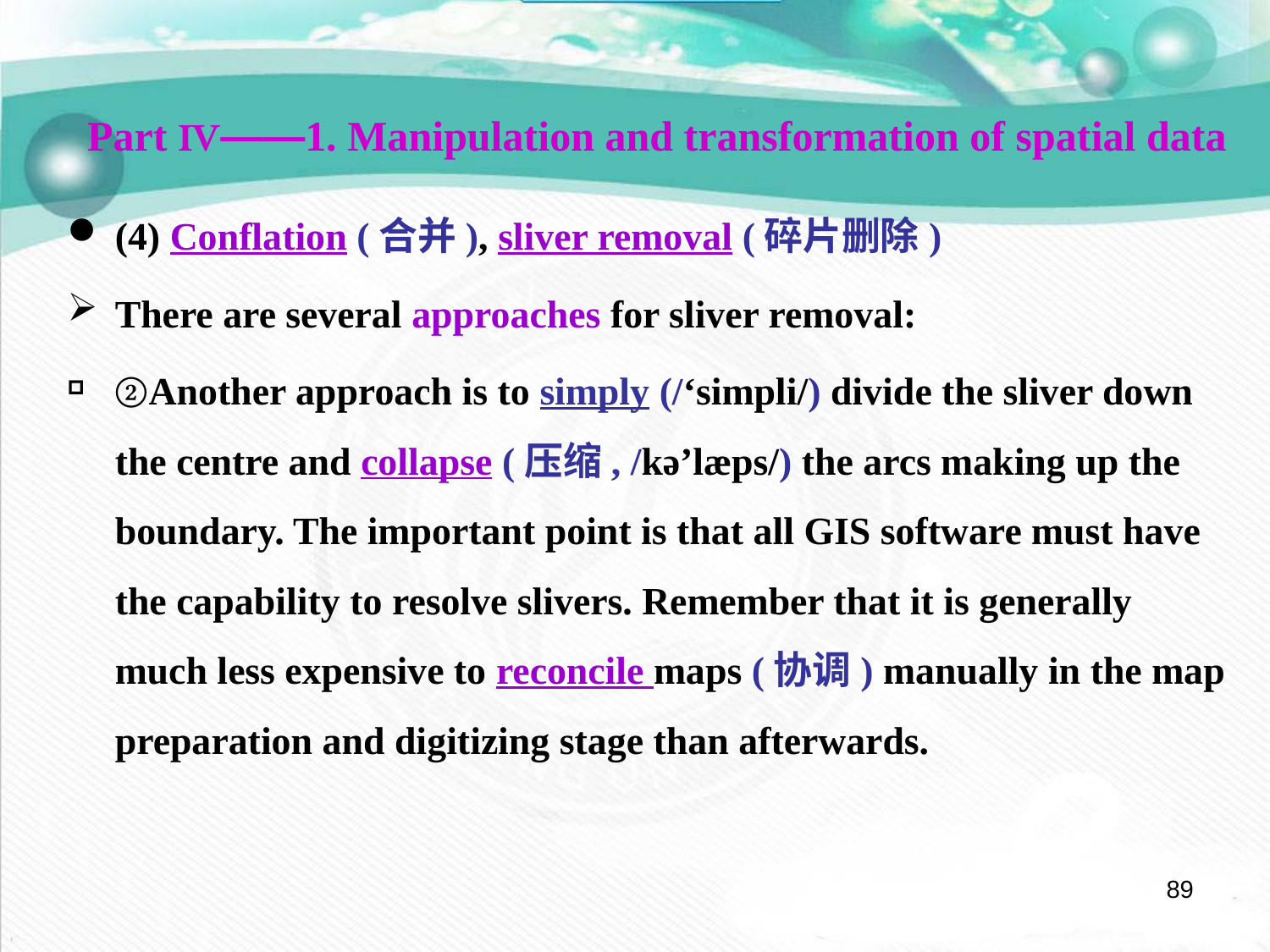

Part Ⅳ——1. Manipulation and transformation of spatial data
(4) Conflation (合并), sliver removal (碎片删除)
There are several approaches for sliver removal:
②Another approach is to simply (/‘simpli/) divide the sliver down the centre and collapse (压缩, /kə’læps/) the arcs making up the boundary. The important point is that all GIS software must have the capability to resolve slivers. Remember that it is generally much less expensive to reconcile maps (协调) manually in the map preparation and digitizing stage than afterwards.
89